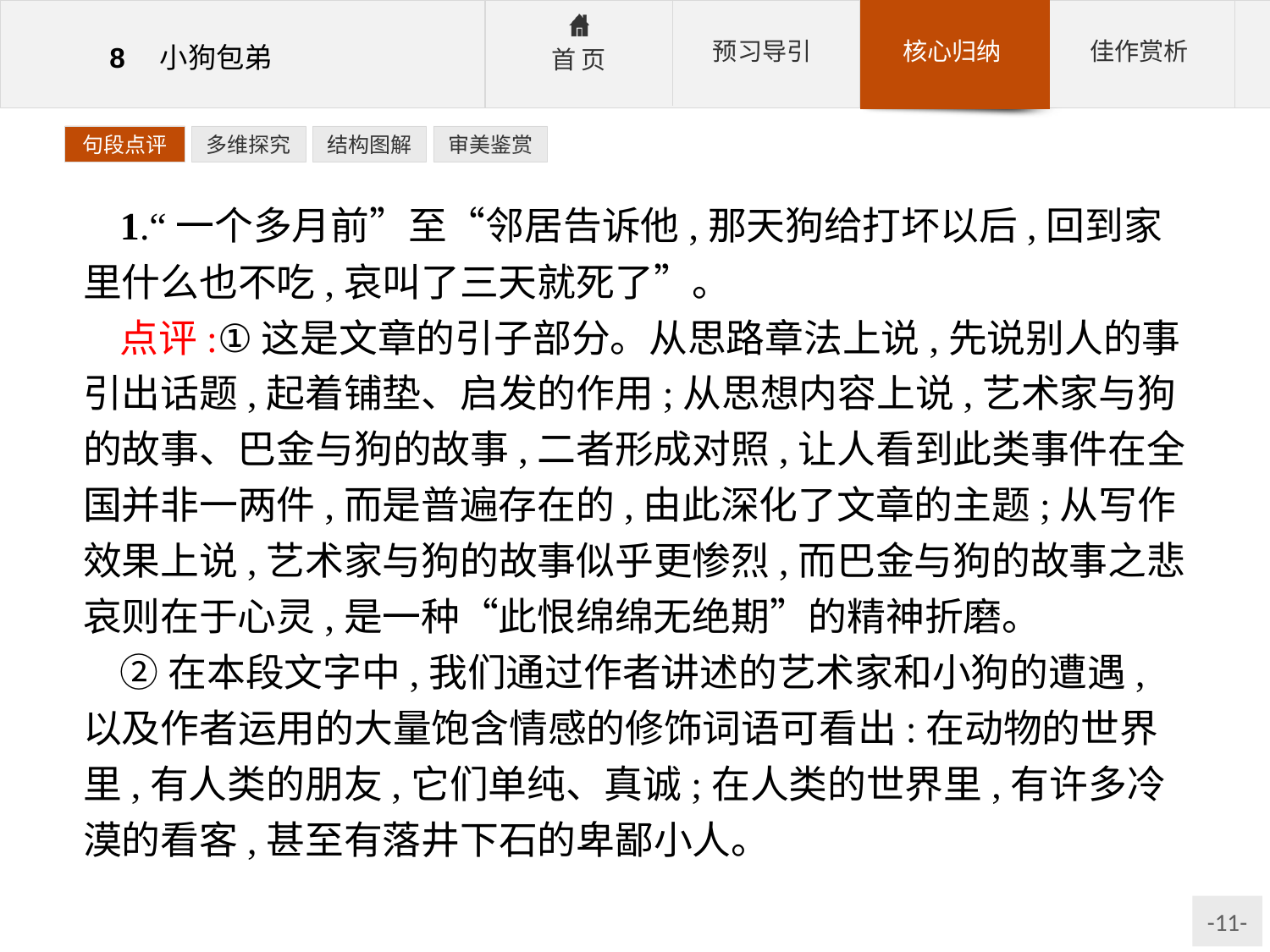

句段点评
多维探究
结构图解
审美鉴赏
1.“一个多月前”至“邻居告诉他,那天狗给打坏以后,回到家里什么也不吃,哀叫了三天就死了”。
点评:①这是文章的引子部分。从思路章法上说,先说别人的事引出话题,起着铺垫、启发的作用;从思想内容上说,艺术家与狗的故事、巴金与狗的故事,二者形成对照,让人看到此类事件在全国并非一两件,而是普遍存在的,由此深化了文章的主题;从写作效果上说,艺术家与狗的故事似乎更惨烈,而巴金与狗的故事之悲哀则在于心灵,是一种“此恨绵绵无绝期”的精神折磨。
②在本段文字中,我们通过作者讲述的艺术家和小狗的遭遇,以及作者运用的大量饱含情感的修饰词语可看出:在动物的世界里,有人类的朋友,它们单纯、真诚;在人类的世界里,有许多冷漠的看客,甚至有落井下石的卑鄙小人。